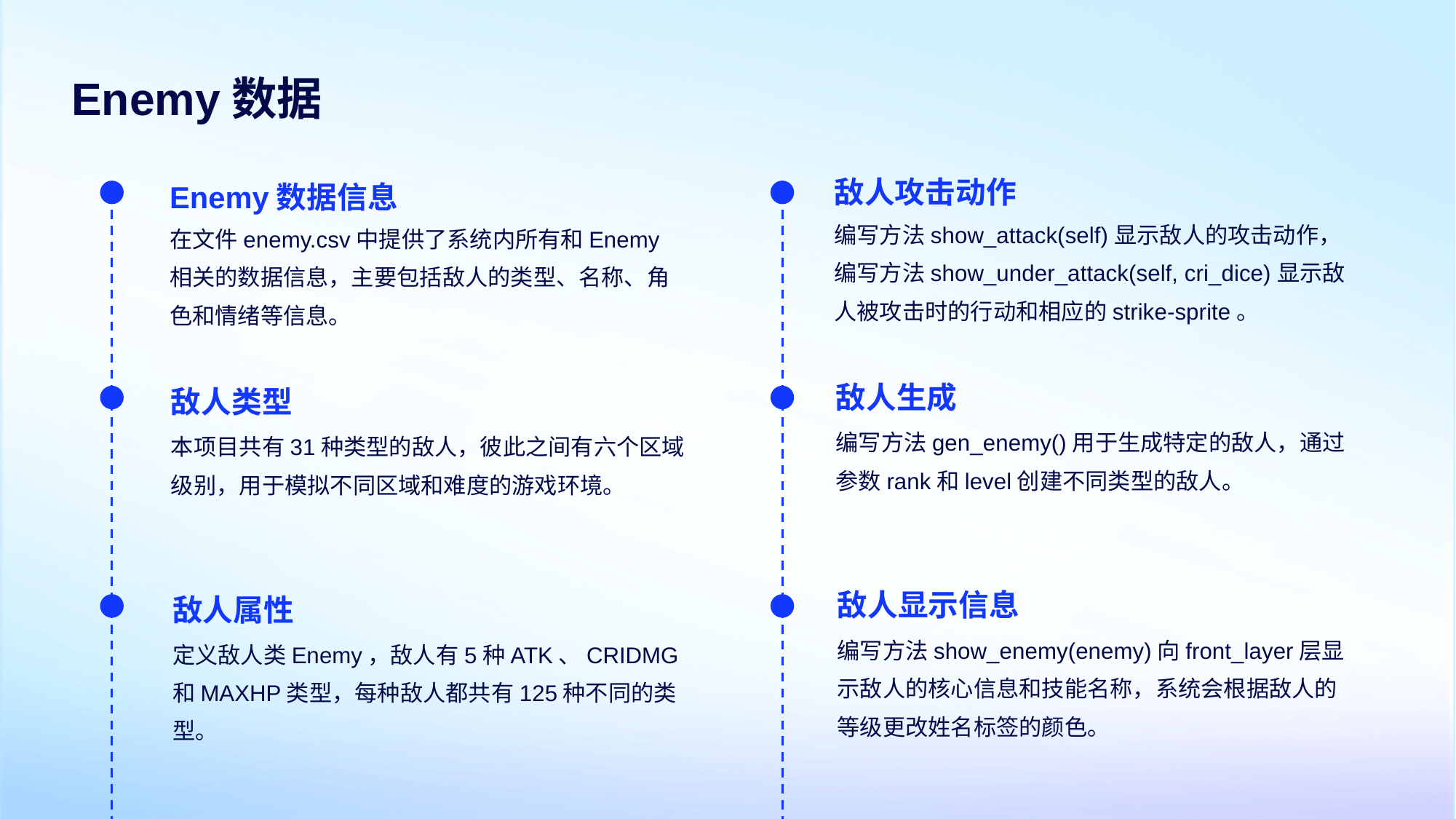

Enemy数据
敌人攻击动作
Enemy数据信息

编写方法show_attack(self)显示敌人的攻击动作，编写方法show_under_attack(self, cri_dice)显示敌人被攻击时的行动和相应的strike-sprite。
在文件enemy.csv中提供了系统内所有和Enemy相关的数据信息，主要包括敌人的类型、名称、角色和情绪等信息。
敌人生成
敌人类型
编写方法gen_enemy()用于生成特定的敌人，通过参数rank和level创建不同类型的敌人。
本项目共有31种类型的敌人，彼此之间有六个区域级别，用于模拟不同区域和难度的游戏环境。
敌人显示信息
敌人属性
编写方法show_enemy(enemy)向front_layer层显示敌人的核心信息和技能名称，系统会根据敌人的等级更改姓名标签的颜色。
定义敌人类Enemy，敌人有5种ATK、CRIDMG和MAXHP类型，每种敌人都共有125种不同的类型。